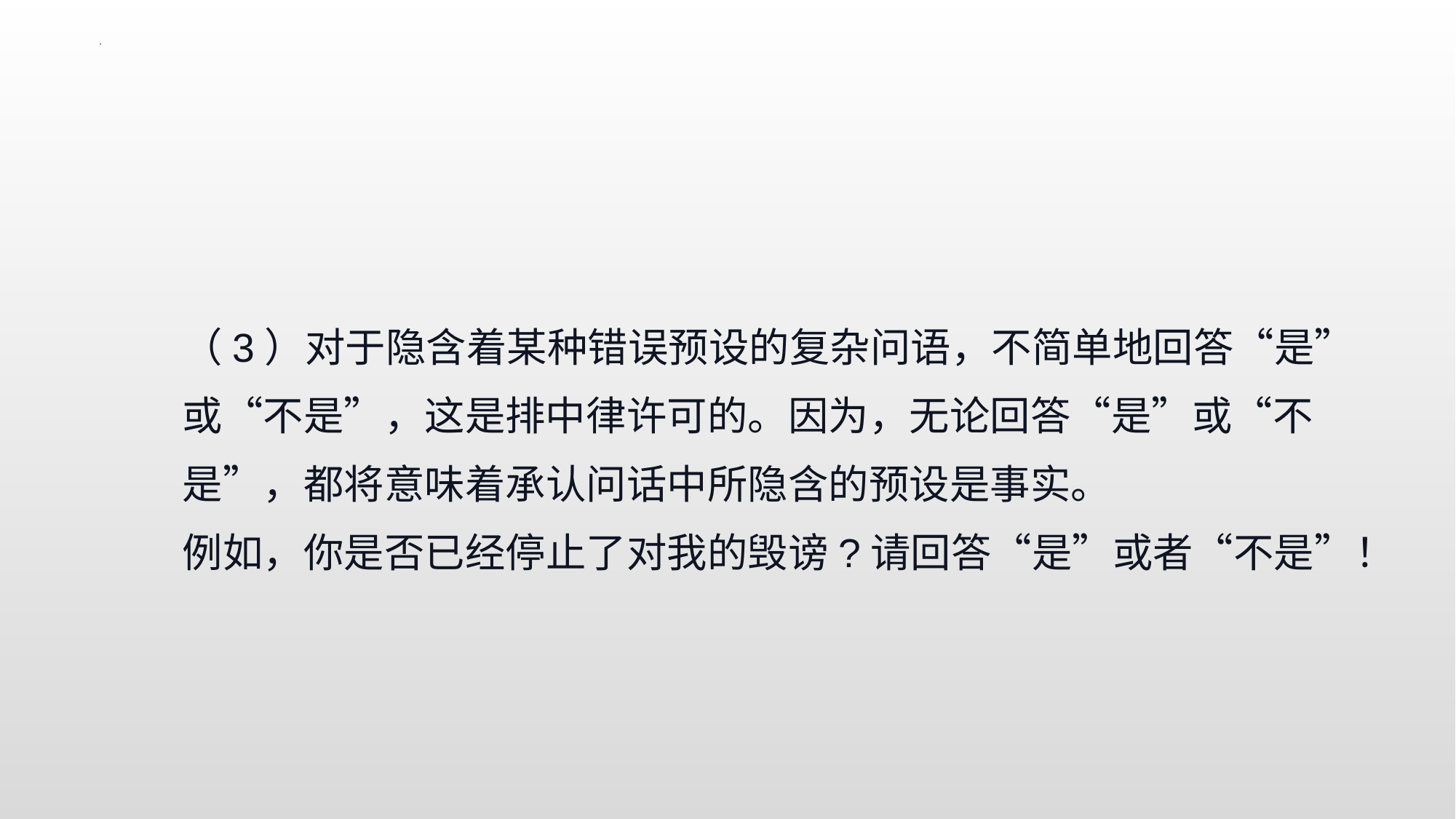

（3）对于隐含着某种错误预设的复杂问语，不简单地回答“是”或“不是”，这是排中律许可的。因为，无论回答“是”或“不是”，都将意味着承认问话中所隐含的预设是事实。
例如，你是否已经停止了对我的毁谤?请回答“是”或者“不是”！